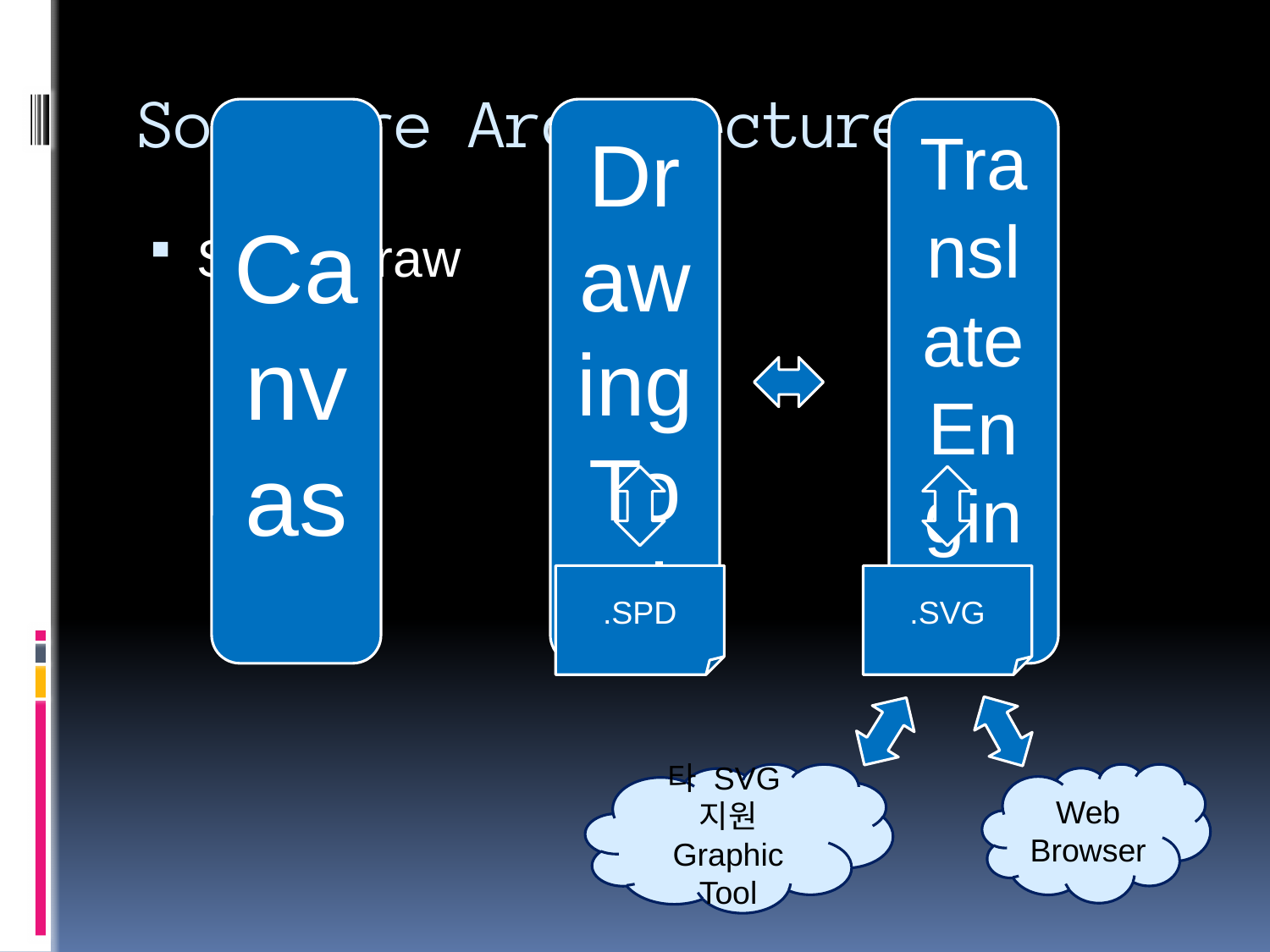

# Software Architecture
Canvas
Drawing Tool
SharpDraw

.SPD
.SVG

타 SVG지원 Graphic Tool
Web Browser